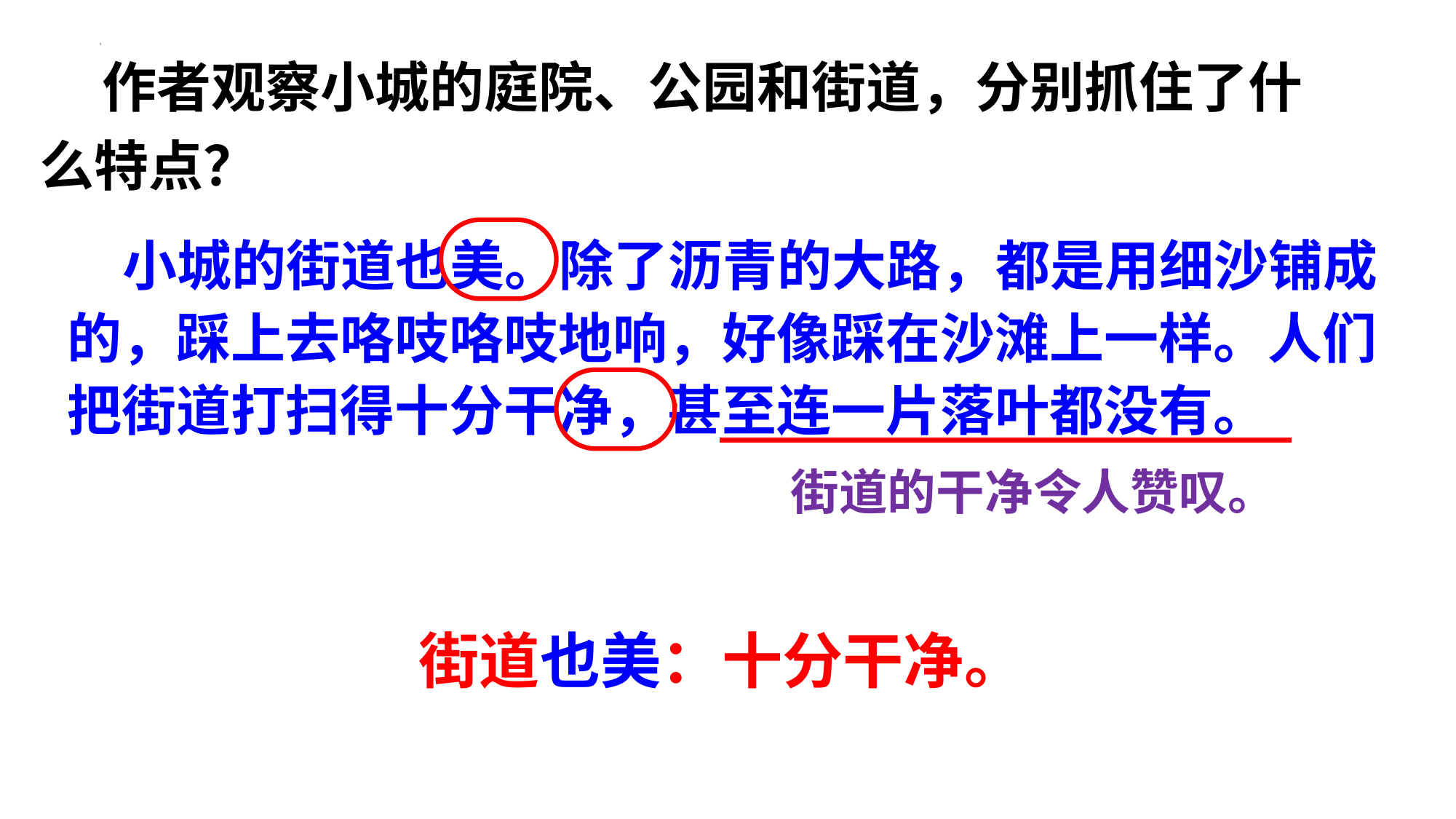

作者观察小城的庭院、公园和街道，分别抓住了什么特点？

    小城的街道也美。除了沥青的大路，都是用细沙铺成的，踩上去咯吱咯吱地响，好像踩在沙滩上一样。人们把街道打扫得十分干净，甚至连一片落叶都没有。

街道的干净令人赞叹。
街道也美：十分干净。